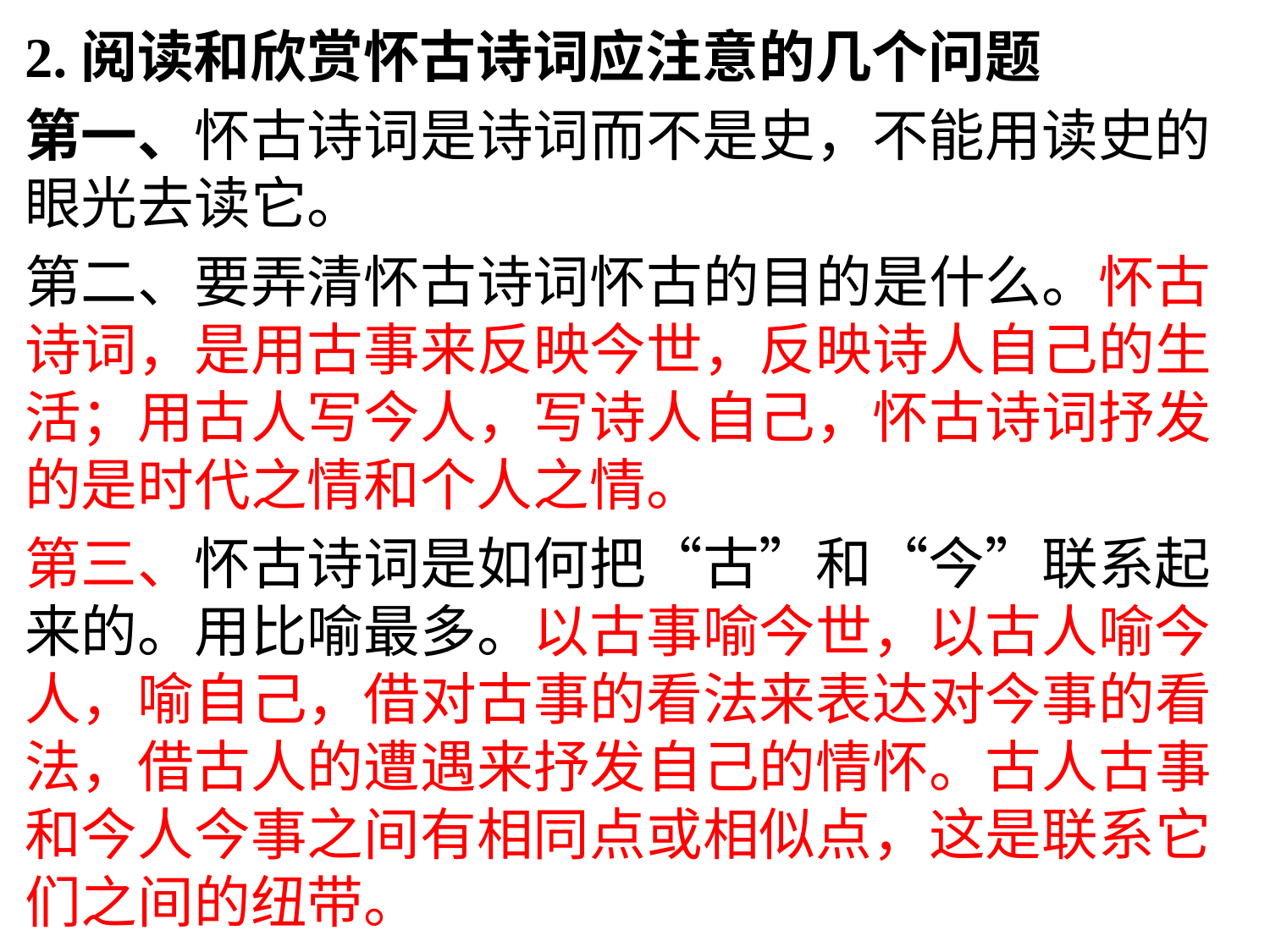

2.阅读和欣赏怀古诗词应注意的几个问题
第一、怀古诗词是诗词而不是史，不能用读史的眼光去读它。
第二、要弄清怀古诗词怀古的目的是什么。怀古诗词，是用古事来反映今世，反映诗人自己的生活；用古人写今人，写诗人自己，怀古诗词抒发的是时代之情和个人之情。
第三、怀古诗词是如何把“古”和“今”联系起来的。用比喻最多。以古事喻今世，以古人喻今人，喻自己，借对古事的看法来表达对今事的看法，借古人的遭遇来抒发自己的情怀。古人古事和今人今事之间有相同点或相似点，这是联系它们之间的纽带。